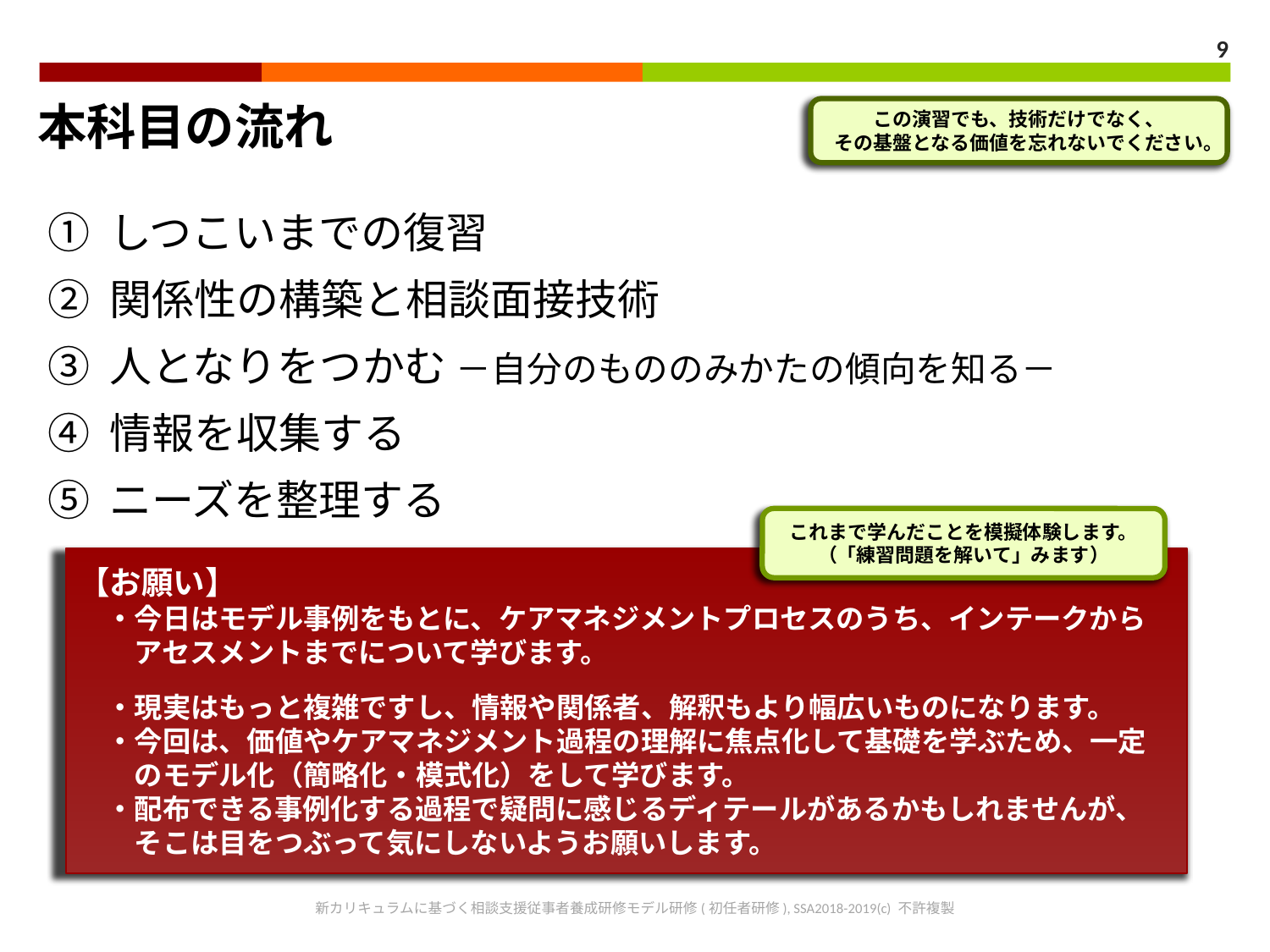

9
本科目の流れ
この演習でも、技術だけでなく、
その基盤となる価値を忘れないでください。
① しつこいまでの復習
② 関係性の構築と相談面接技術
③ 人となりをつかむ －自分のもののみかたの傾向を知る－
④ 情報を収集する
⑤ ニーズを整理する
これまで学んだことを模擬体験します。
（「練習問題を解いて」みます）
【お願い】
　・今日はモデル事例をもとに、ケアマネジメントプロセスのうち、インテークから
　　アセスメントまでについて学びます。

　・現実はもっと複雑ですし、情報や関係者、解釈もより幅広いものになります。
　・今回は、価値やケアマネジメント過程の理解に焦点化して基礎を学ぶため、一定
　　のモデル化（簡略化・模式化）をして学びます。
　・配布できる事例化する過程で疑問に感じるディテールがあるかもしれませんが、
　　そこは目をつぶって気にしないようお願いします。
新カリキュラムに基づく相談支援従事者養成研修モデル研修(初任者研修), SSA2018-2019(c) 不許複製